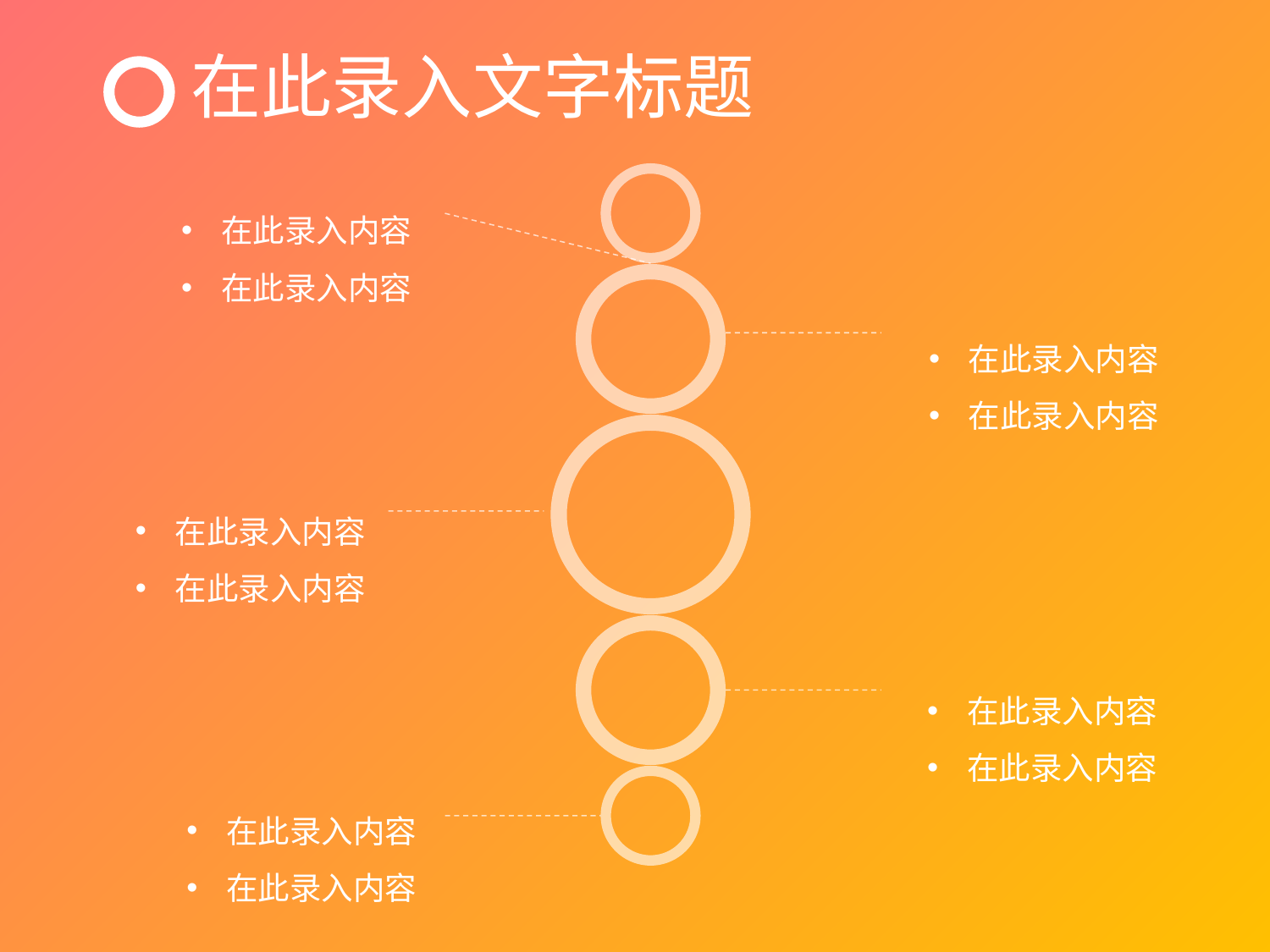

在此录入文字标题

在此录入内容
在此录入内容

在此录入内容
在此录入内容

在此录入内容
在此录入内容

在此录入内容
在此录入内容

在此录入内容
在此录入内容